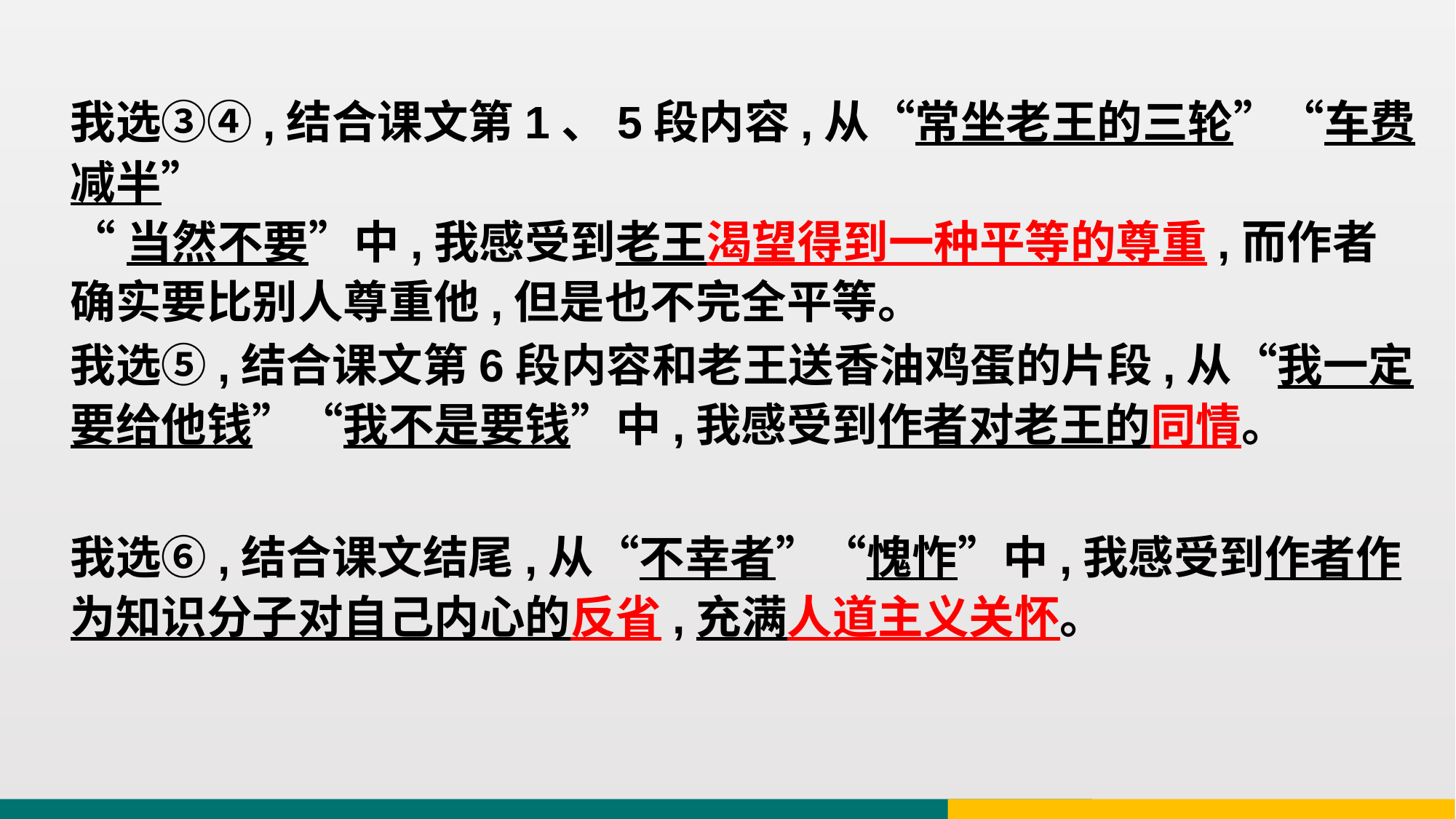

我选③④,结合课文第1、5段内容,从“常坐老王的三轮”“车费减半”
“当然不要”中,我感受到老王渴望得到一种平等的尊重,而作者确实要比别人尊重他,但是也不完全平等。
我选⑤,结合课文第6段内容和老王送香油鸡蛋的片段,从“我一定要给他钱”“我不是要钱”中,我感受到作者对老王的同情。
我选⑥,结合课文结尾,从“不幸者”“愧怍”中,我感受到作者作为知识分子对自己内心的反省,充满人道主义关怀。